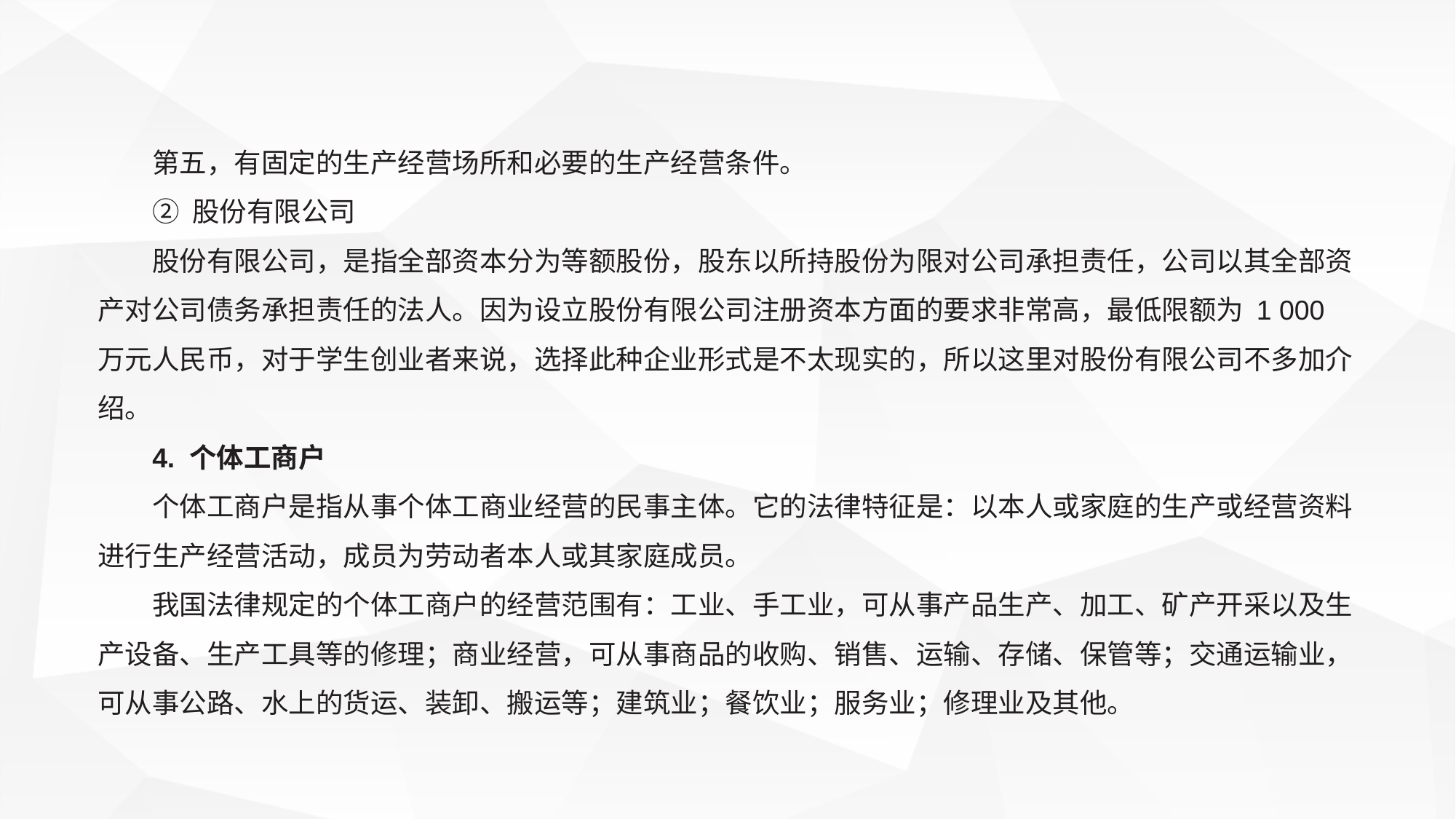

第五，有固定的生产经营场所和必要的生产经营条件。
② 股份有限公司
股份有限公司，是指全部资本分为等额股份，股东以所持股份为限对公司承担责任，公司以其全部资产对公司债务承担责任的法人。因为设立股份有限公司注册资本方面的要求非常高，最低限额为 1 000 万元人民币，对于学生创业者来说，选择此种企业形式是不太现实的，所以这里对股份有限公司不多加介绍。
4. 个体工商户
个体工商户是指从事个体工商业经营的民事主体。它的法律特征是：以本人或家庭的生产或经营资料进行生产经营活动，成员为劳动者本人或其家庭成员。
我国法律规定的个体工商户的经营范围有：工业、手工业，可从事产品生产、加工、矿产开采以及生产设备、生产工具等的修理；商业经营，可从事商品的收购、销售、运输、存储、保管等；交通运输业，可从事公路、水上的货运、装卸、搬运等；建筑业；餐饮业；服务业；修理业及其他。